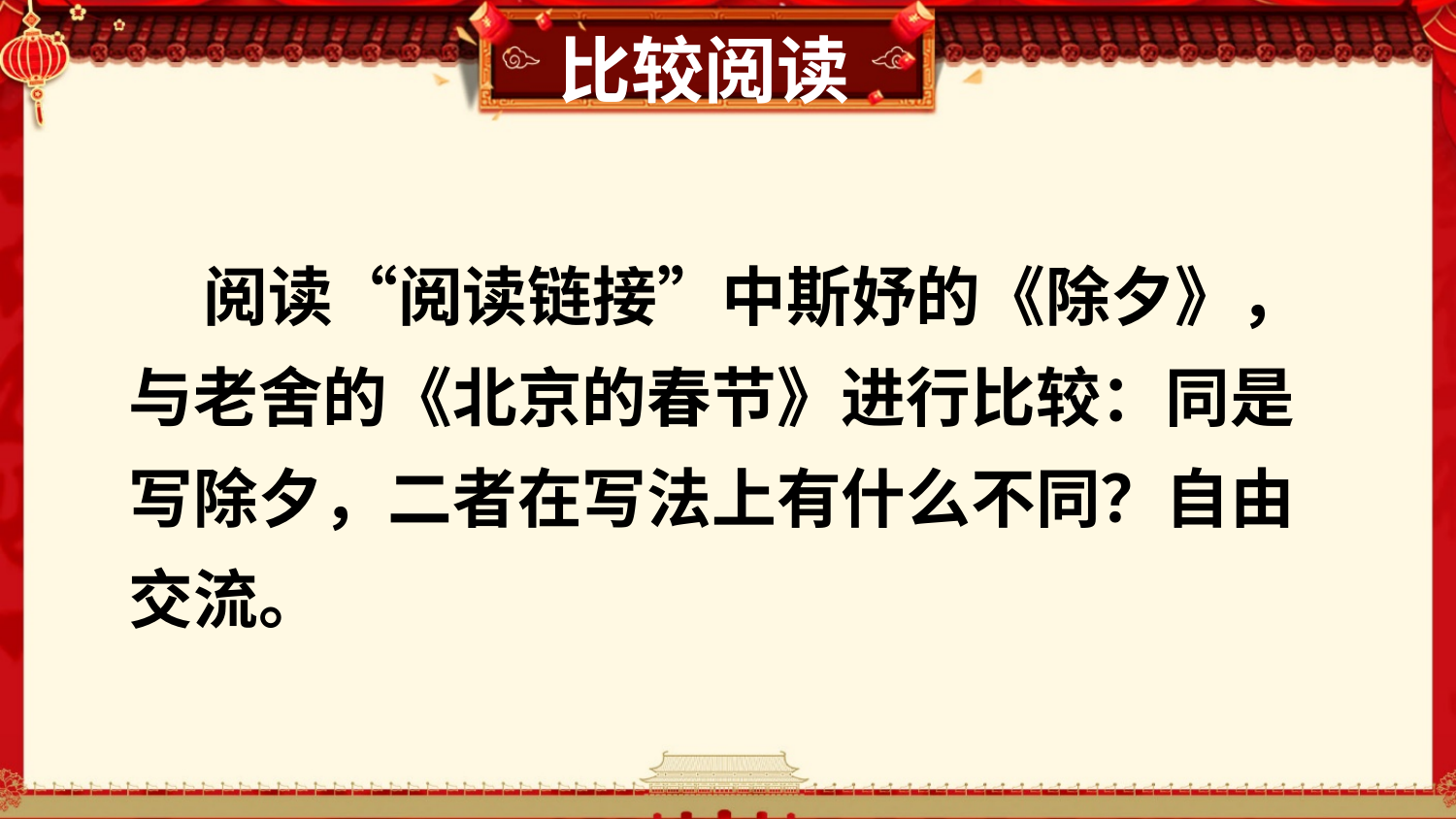

比较阅读
    阅读“阅读链接”中斯妤的《除夕》，与老舍的《北京的春节》进行比较：同是写除夕，二者在写法上有什么不同？自由交流。